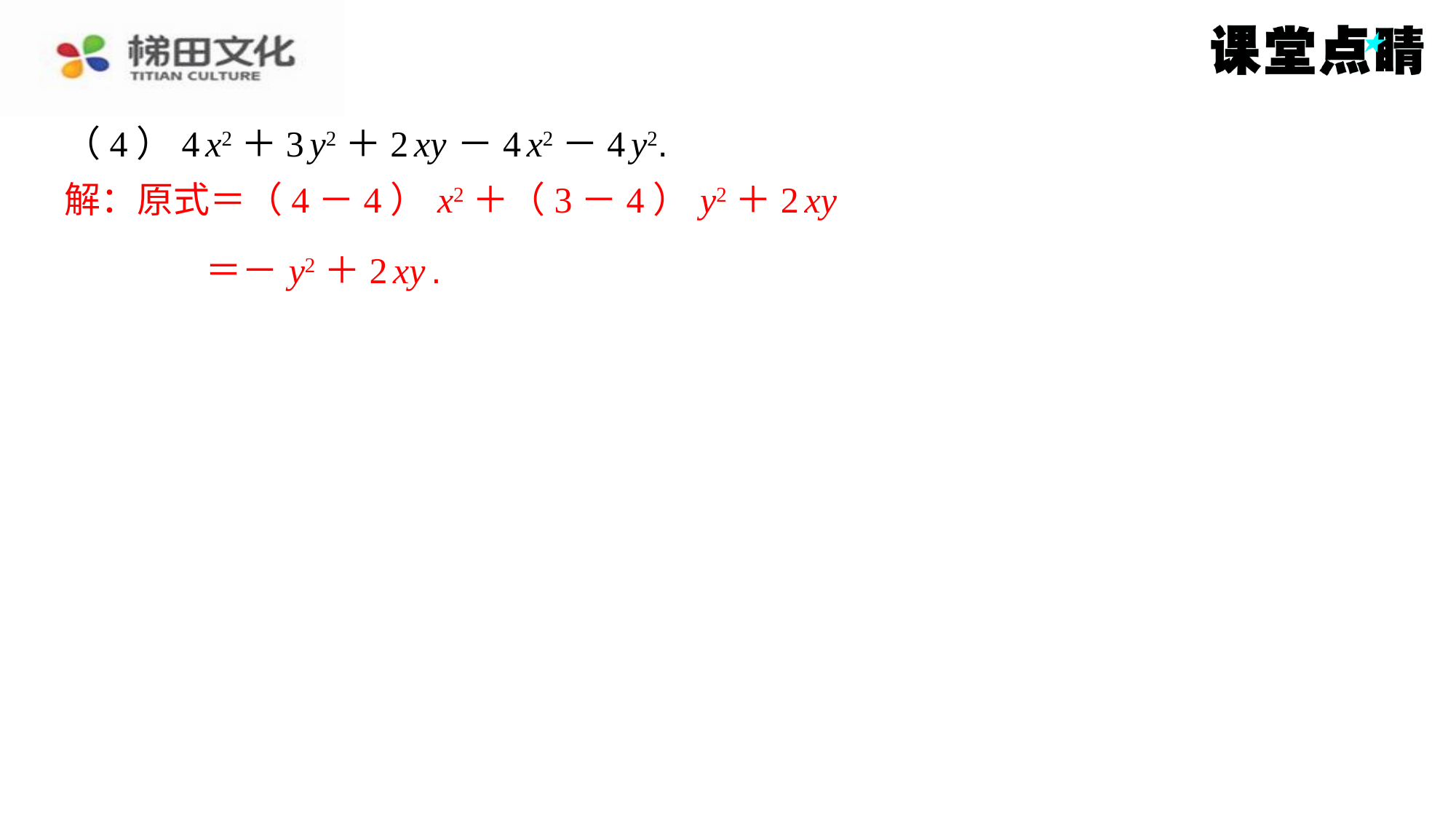

（4）4 x2＋3 y2＋2 xy －4 x2－4 y2.
解：原式＝（4－4） x2＋（3－4） y2＋2 xy
＝－ y2＋2 xy .
解：原式＝（4－4） x2＋（3－4） y2＋2 xy
＝－ y2＋2 xy .